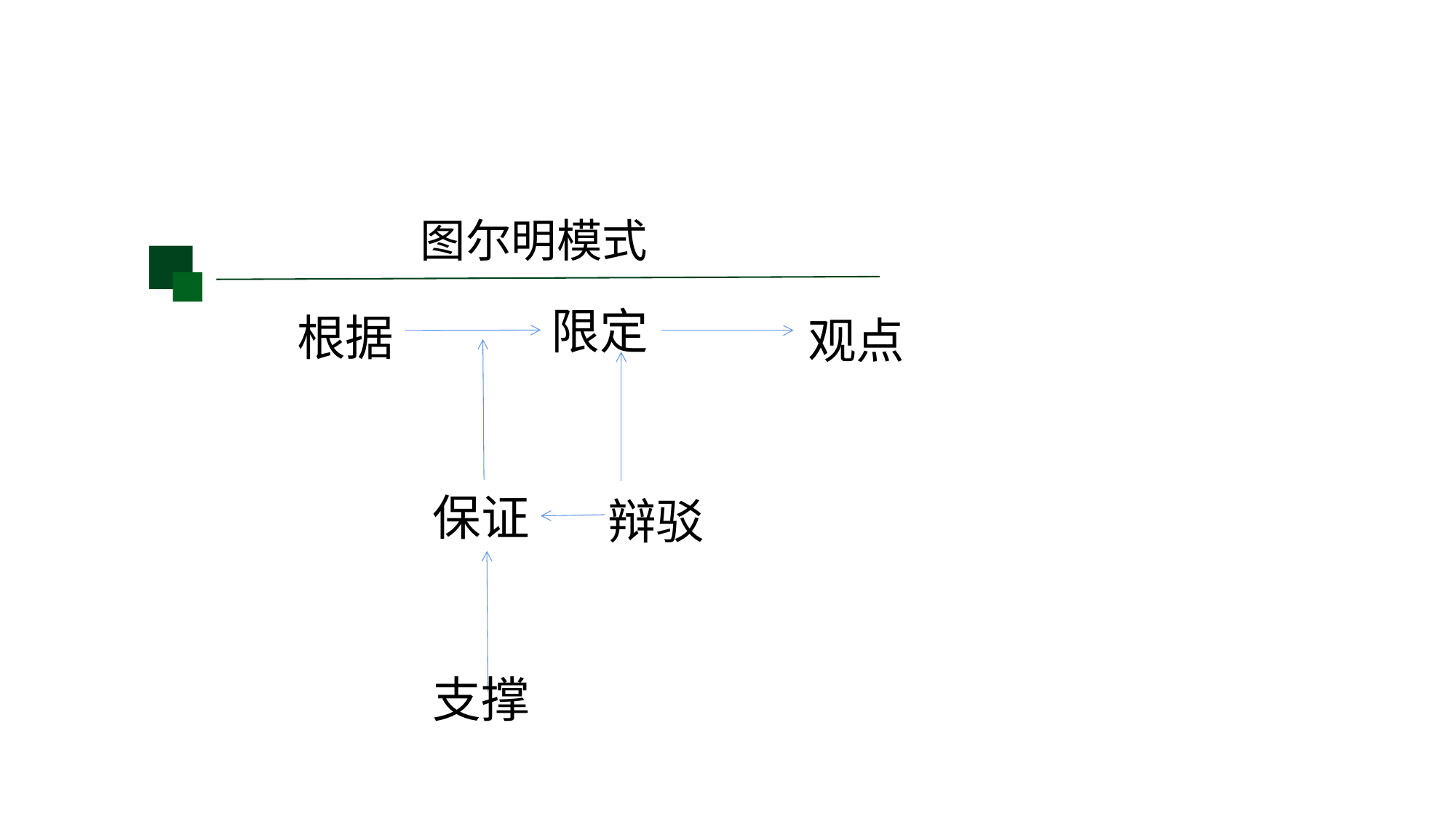

图尔明模式

限定
根据
观点
保证
辩驳
支撑